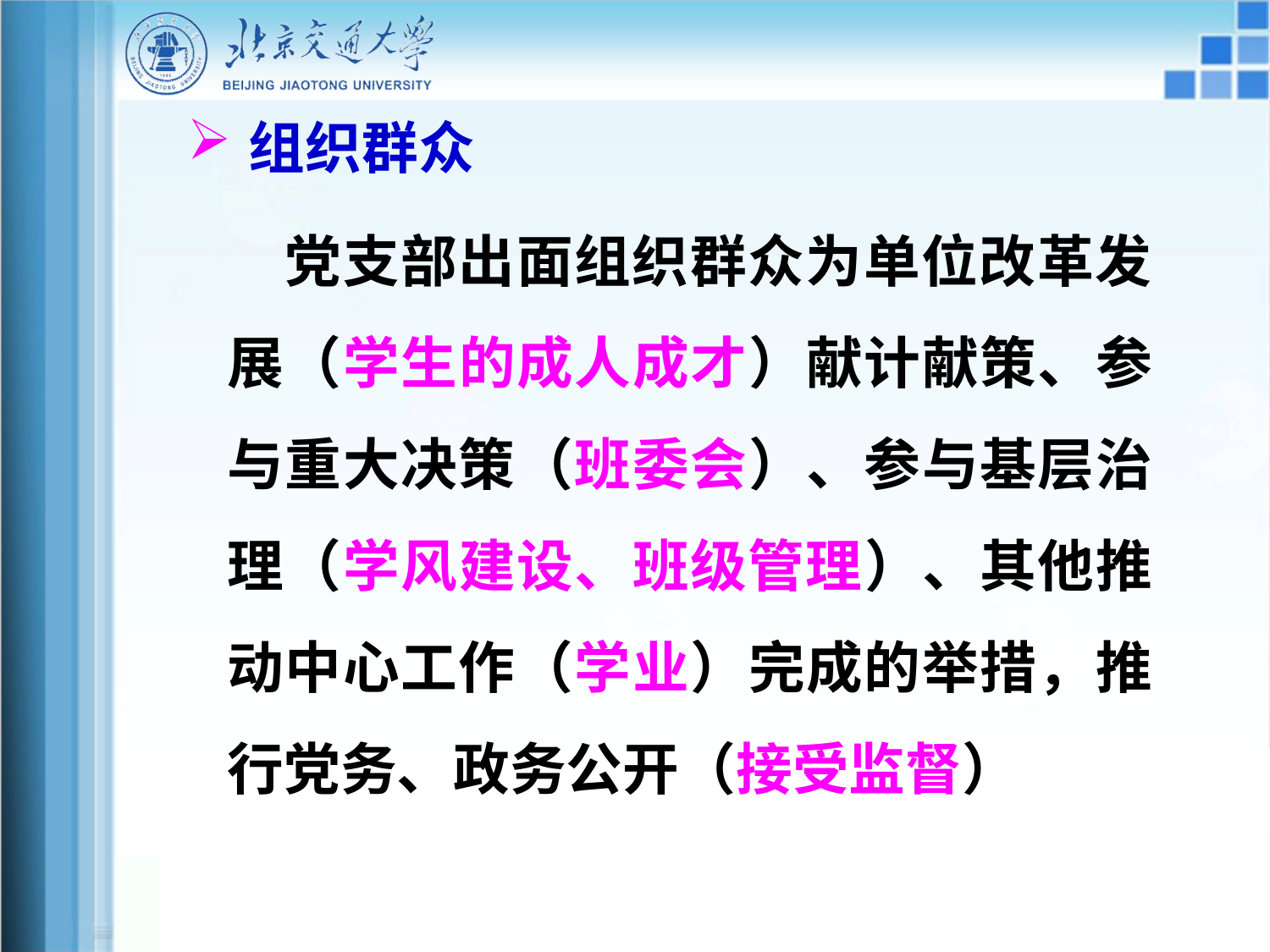

组织群众
   党支部出面组织群众为单位改革发展（学生的成人成才）献计献策、参与重大决策（班委会）、参与基层治理（学风建设、班级管理）、其他推动中心工作（学业）完成的举措，推行党务、政务公开（接受监督）